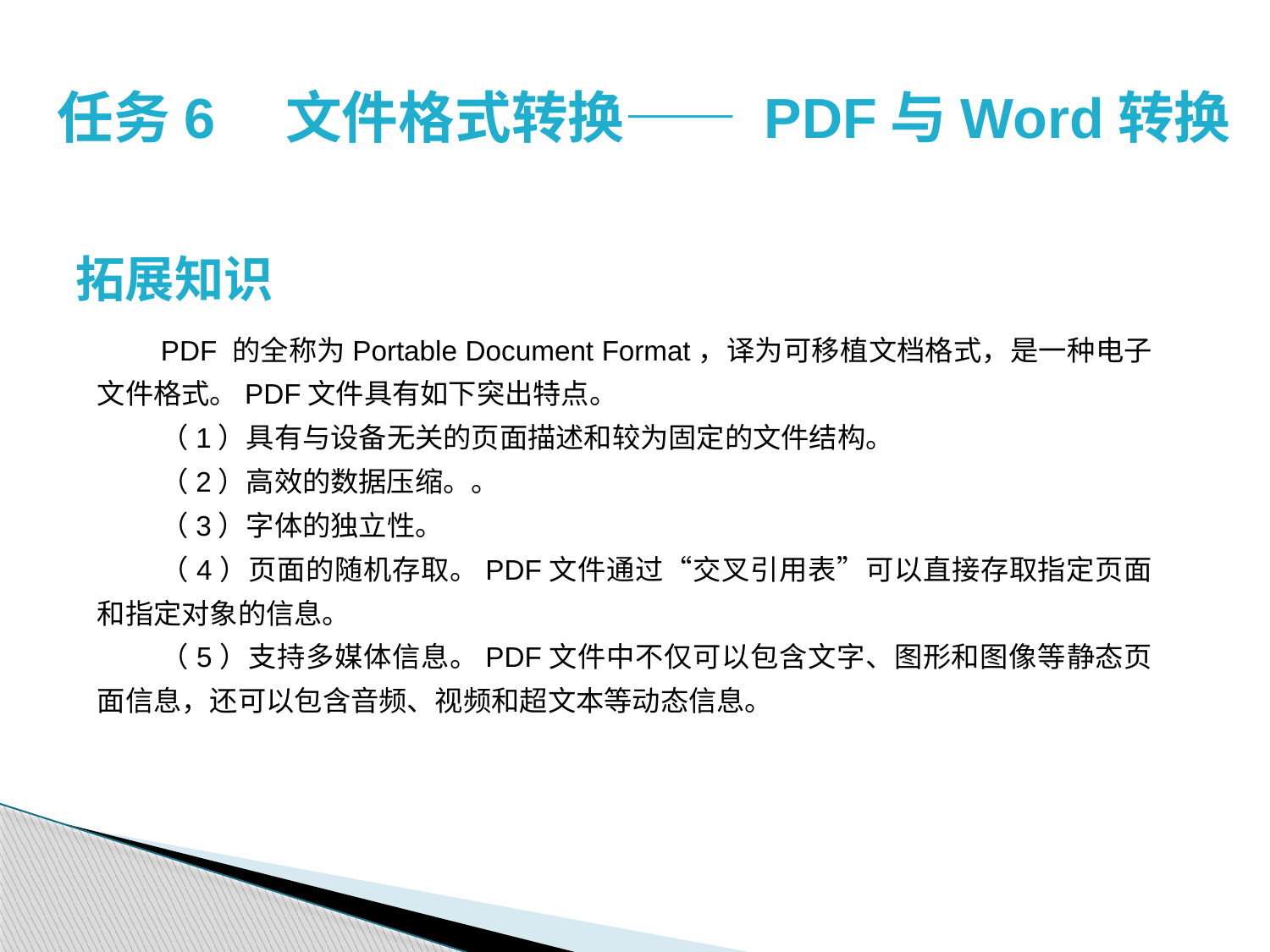

# 任务6　文件格式转换—— PDF与Word转换
拓展知识
PDF 的全称为Portable Document Format，译为可移植文档格式，是一种电子文件格式。PDF文件具有如下突出特点。
（1）具有与设备无关的页面描述和较为固定的文件结构。
（2）高效的数据压缩。。
（3）字体的独立性。
（4）页面的随机存取。PDF文件通过“交叉引用表”可以直接存取指定页面和指定对象的信息。
（5）支持多媒体信息。PDF文件中不仅可以包含文字、图形和图像等静态页面信息，还可以包含音频、视频和超文本等动态信息。